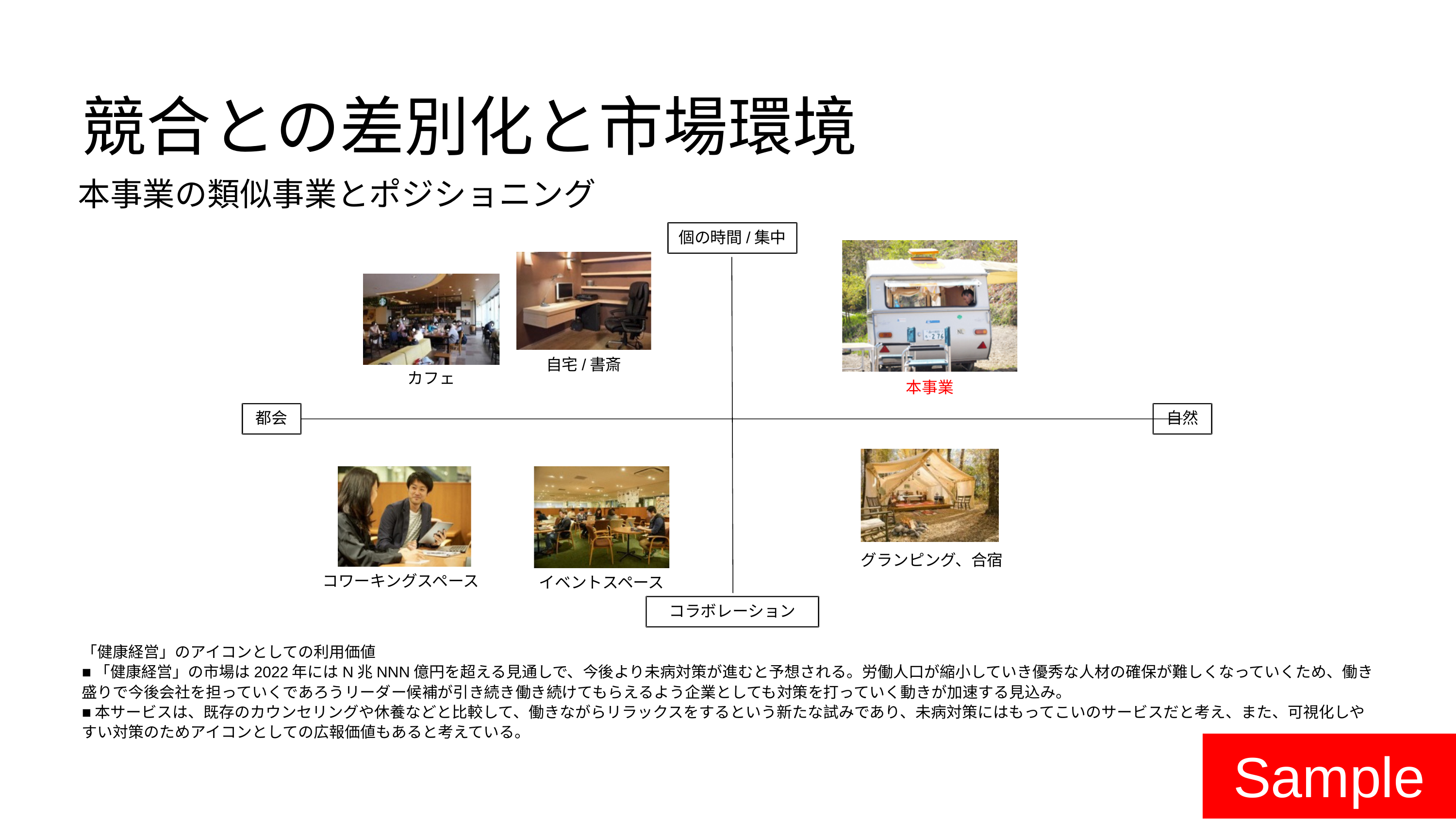

競合との差別化と市場環境
本事業の類似事業とポジショニング

個の時間/集中

自宅/書斎
カフェ
本事業

都会

自然

グランピング、合宿
コワーキングスペース
イベントスペース

コラボレーション
「健康経営」のアイコンとしての利用価値
■「健康経営」の市場は2022年にはN兆NNN億円を超える見通しで、今後より未病対策が進むと予想される。労働人口が縮小していき優秀な人材の確保が難しくなっていくため、働き盛りで今後会社を担っていくであろうリーダー候補が引き続き働き続けてもらえるよう企業としても対策を打っていく動きが加速する見込み。
■本サービスは、既存のカウンセリングや休養などと比較して、働きながらリラックスをするという新たな試みであり、未病対策にはもってこいのサービスだと考え、また、可視化しやすい対策のためアイコンとしての広報価値もあると考えている。

Sample